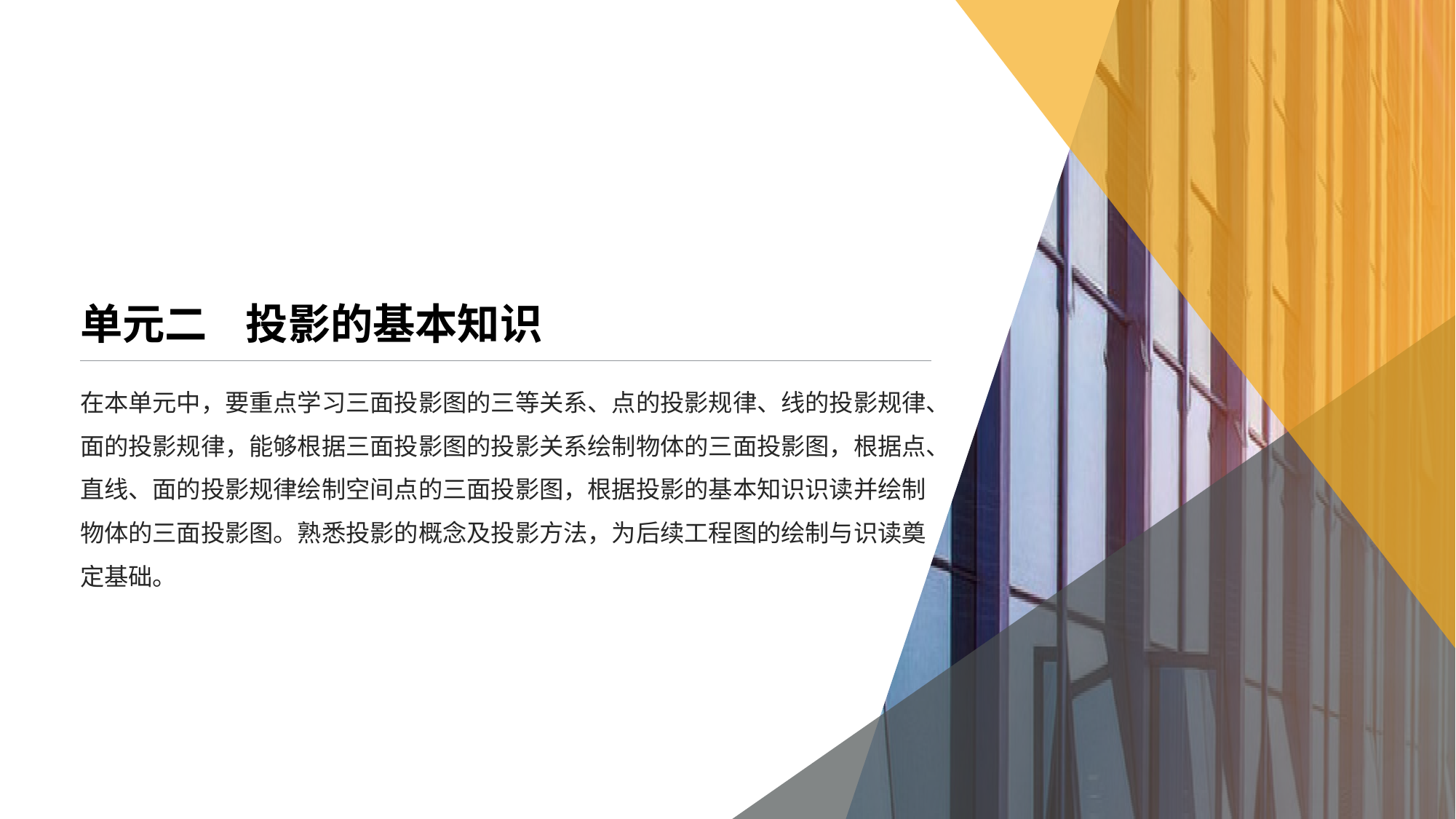

# 单元二    投影的基本知识
在本单元中，要重点学习三面投影图的三等关系、点的投影规律、线的投影规律、面的投影规律，能够根据三面投影图的投影关系绘制物体的三面投影图，根据点、直线、面的投影规律绘制空间点的三面投影图，根据投影的基本知识识读并绘制物体的三面投影图。熟悉投影的概念及投影方法，为后续工程图的绘制与识读奠定基础。